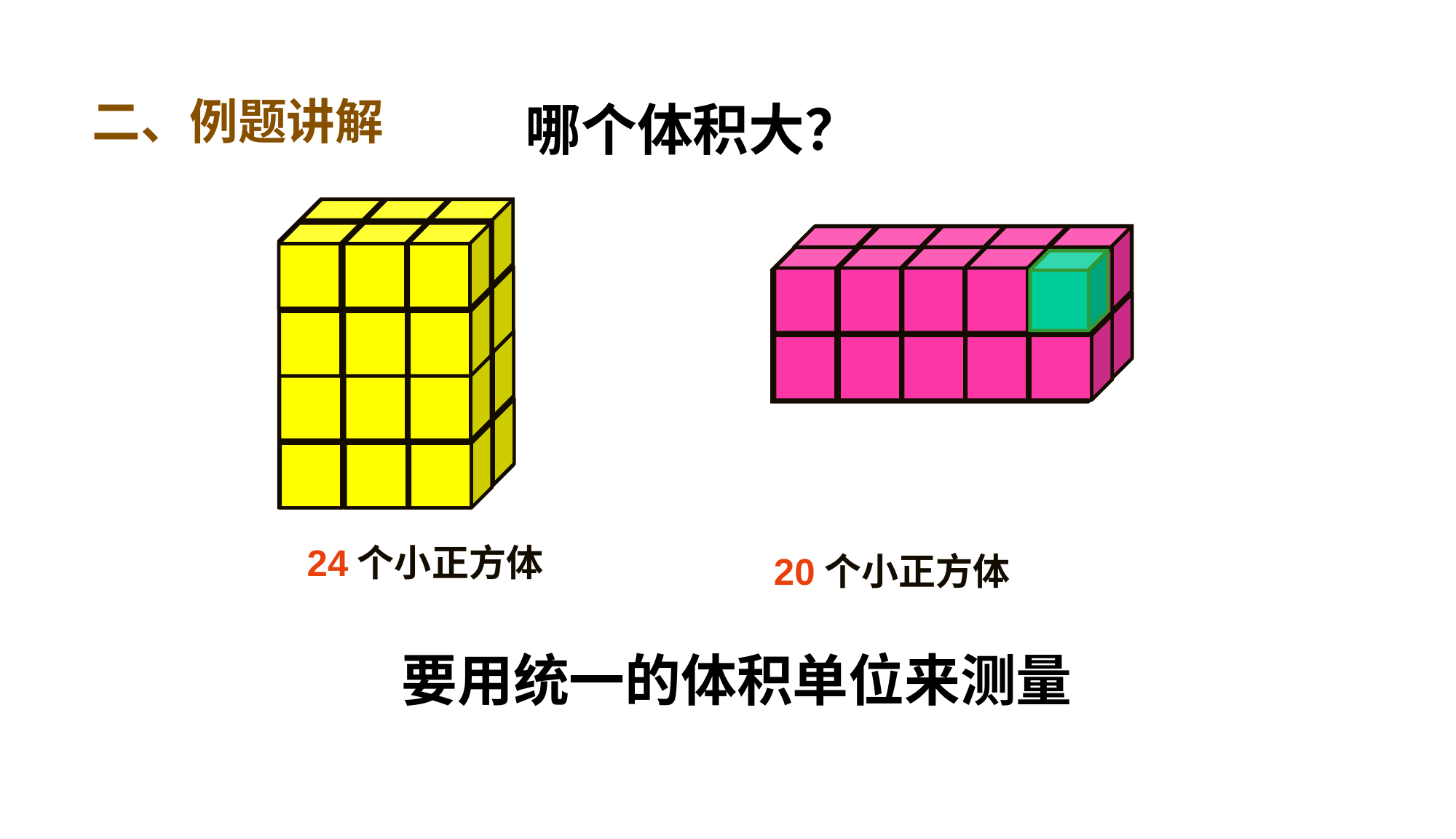

二、例题讲解
哪个体积大？

24个小正方体
20个小正方体
要用统一的体积单位来测量